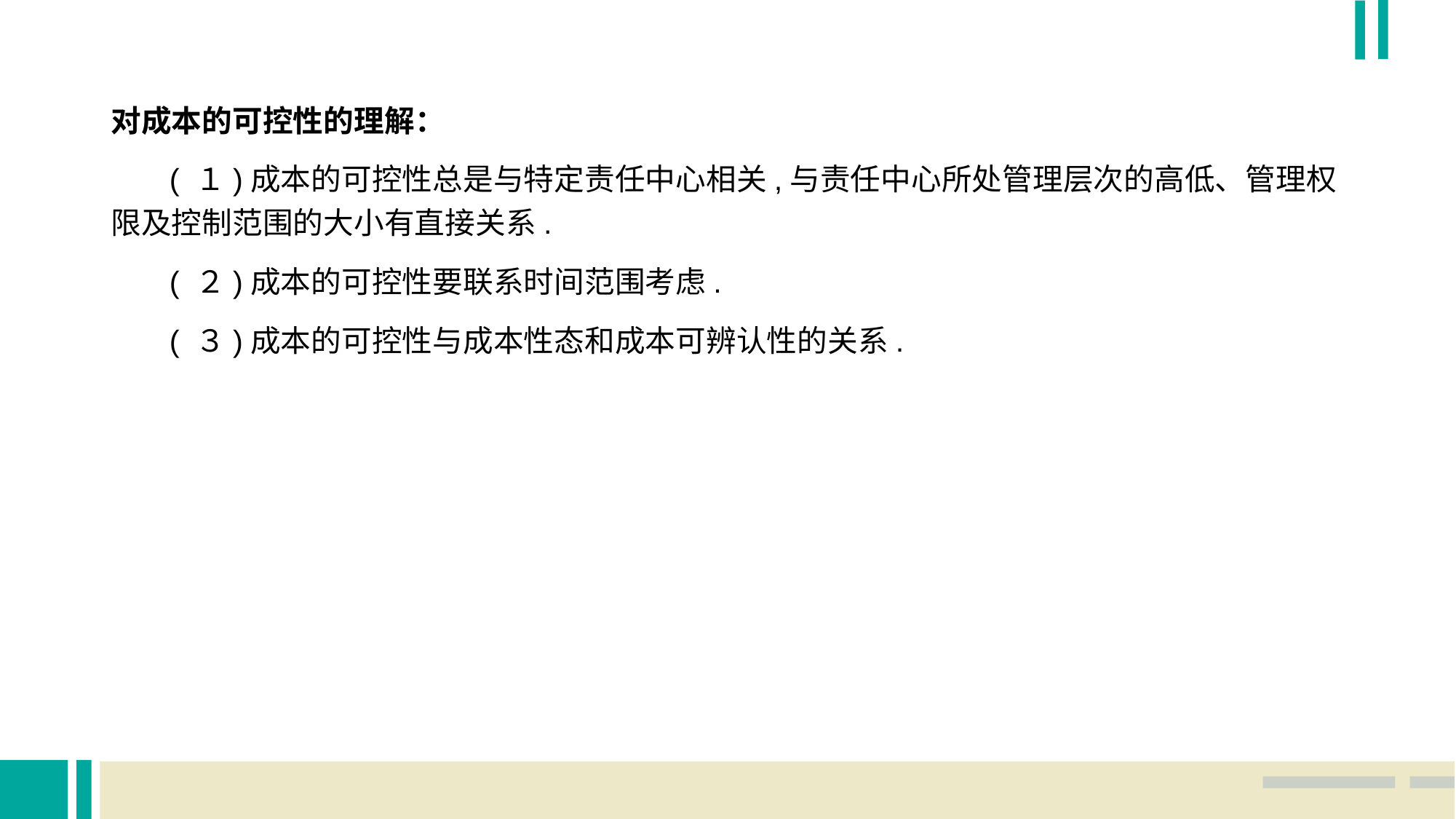

对成本的可控性的理解：
       ( １)成本的可控性总是与特定责任中心相关,与责任中心所处管理层次的高低、管理权 限及控制范围的大小有直接关系.
       ( ２)成本的可控性要联系时间范围考虑.
       ( ３)成本的可控性与成本性态和成本可辨认性的关系.